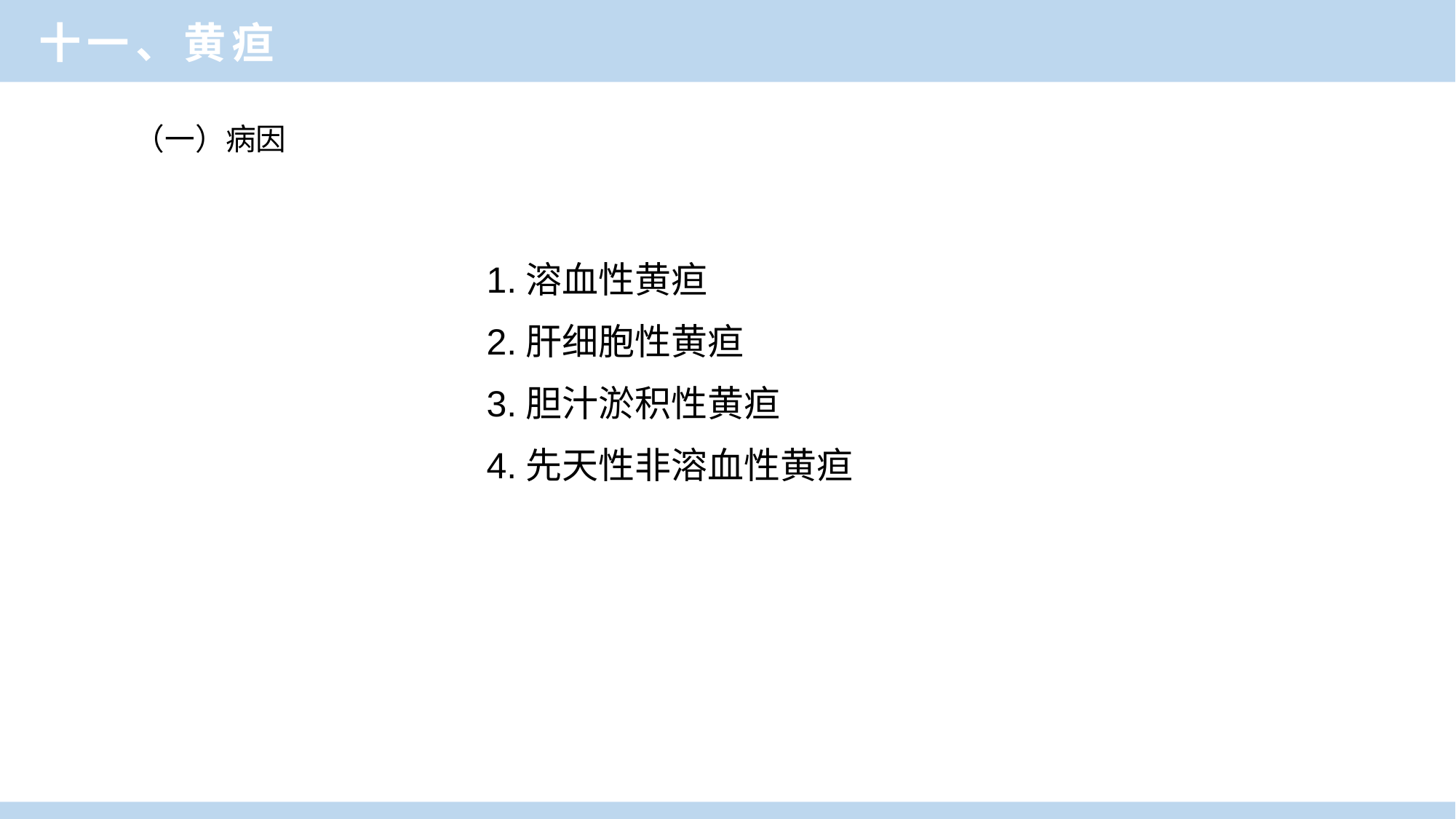

临床医学概论
十一、黄疸
（一）病因
1.溶血性黄疸
2.肝细胞性黄疸
3.胆汁淤积性黄疸
4.先天性非溶血性黄疸